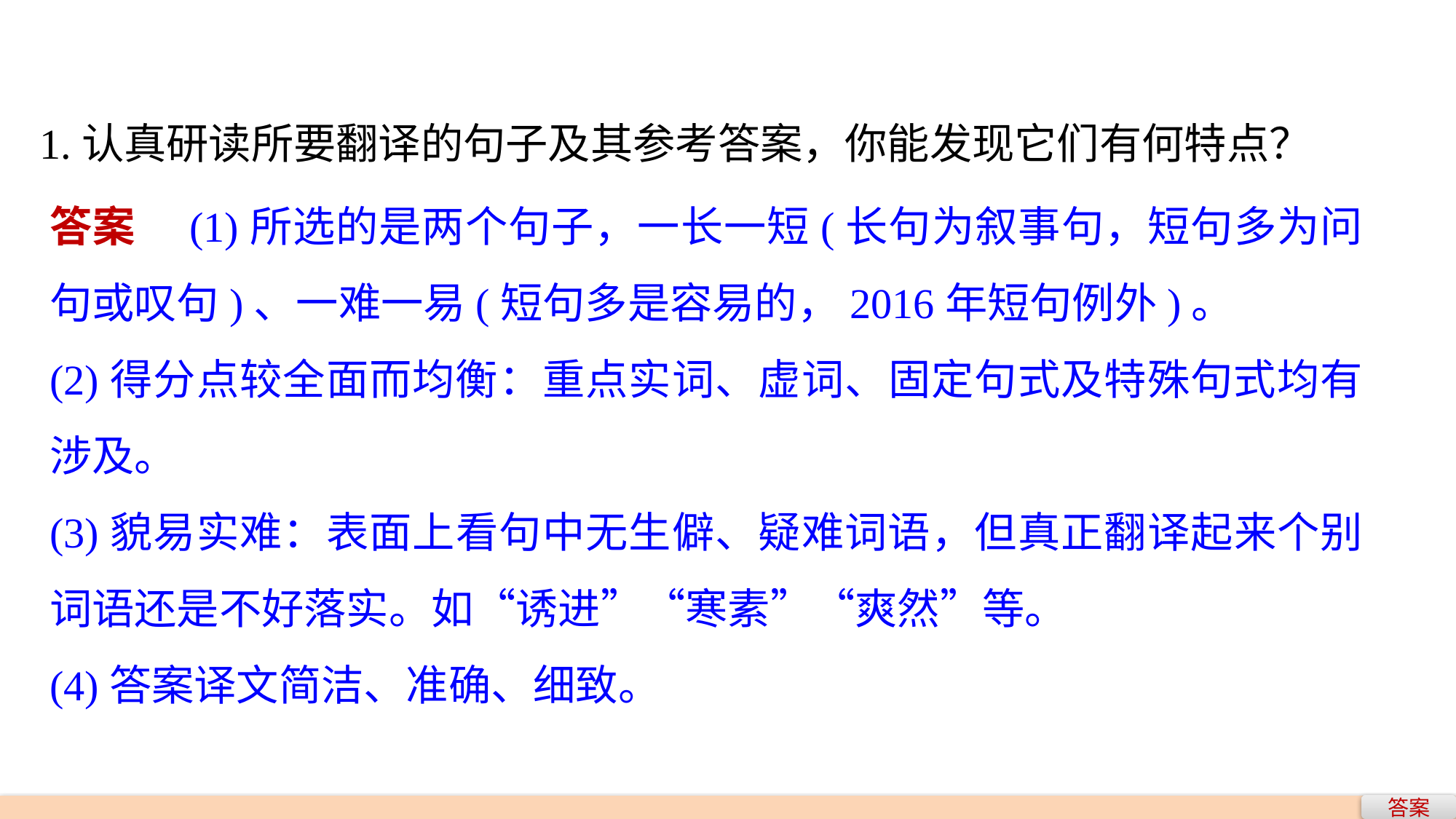

1.认真研读所要翻译的句子及其参考答案，你能发现它们有何特点？
答案　(1)所选的是两个句子，一长一短(长句为叙事句，短句多为问句或叹句)、一难一易(短句多是容易的，2016年短句例外)。
(2)得分点较全面而均衡：重点实词、虚词、固定句式及特殊句式均有涉及。
(3)貌易实难：表面上看句中无生僻、疑难词语，但真正翻译起来个别词语还是不好落实。如“诱进”“寒素”“爽然”等。
(4)答案译文简洁、准确、细致。
答案